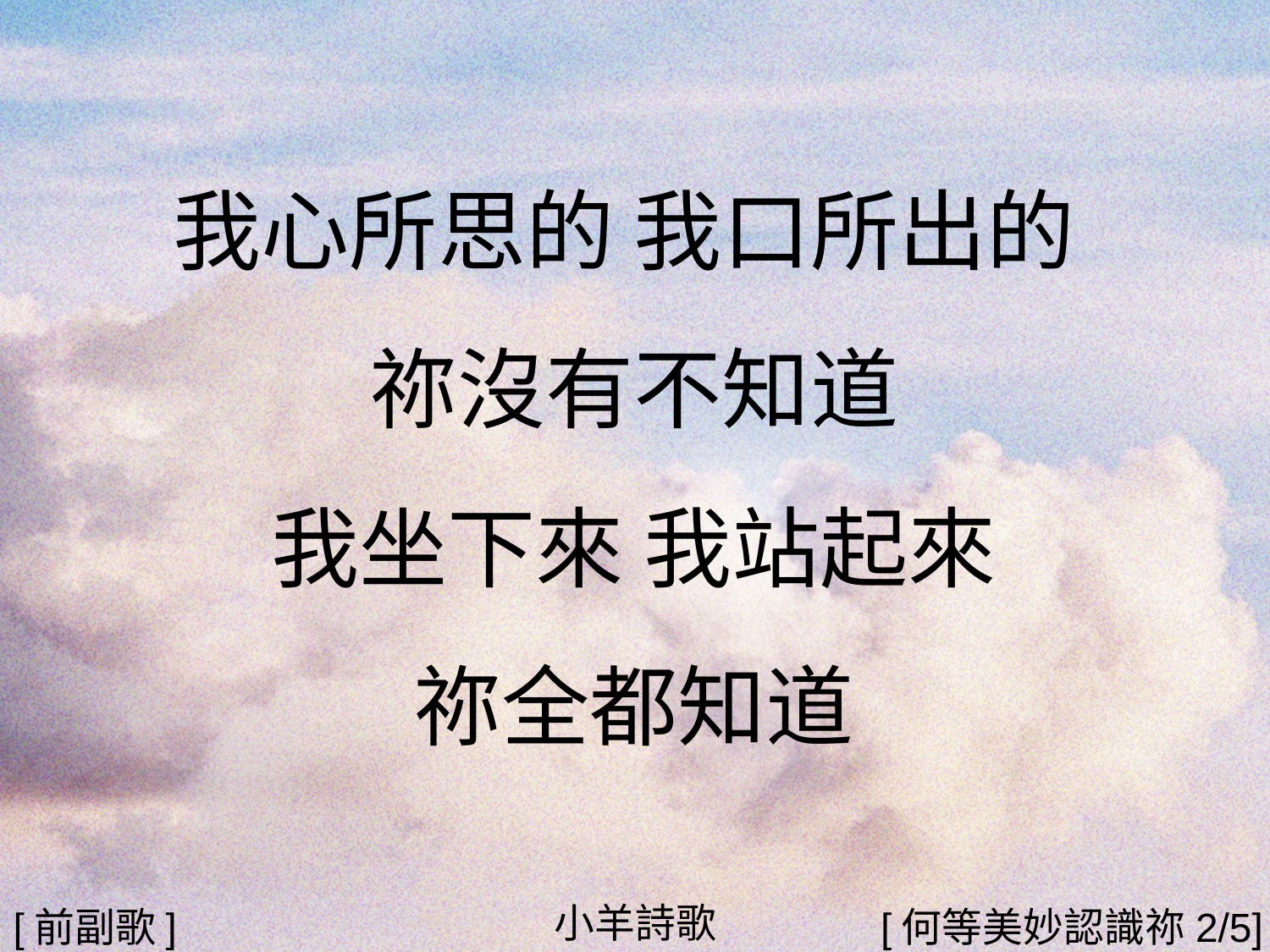

我心所思的 我口所出的
祢沒有不知道
我坐下來 我站起來
祢全都知道
#

小羊詩歌
[前副歌]
[何等美妙認識祢2/5]